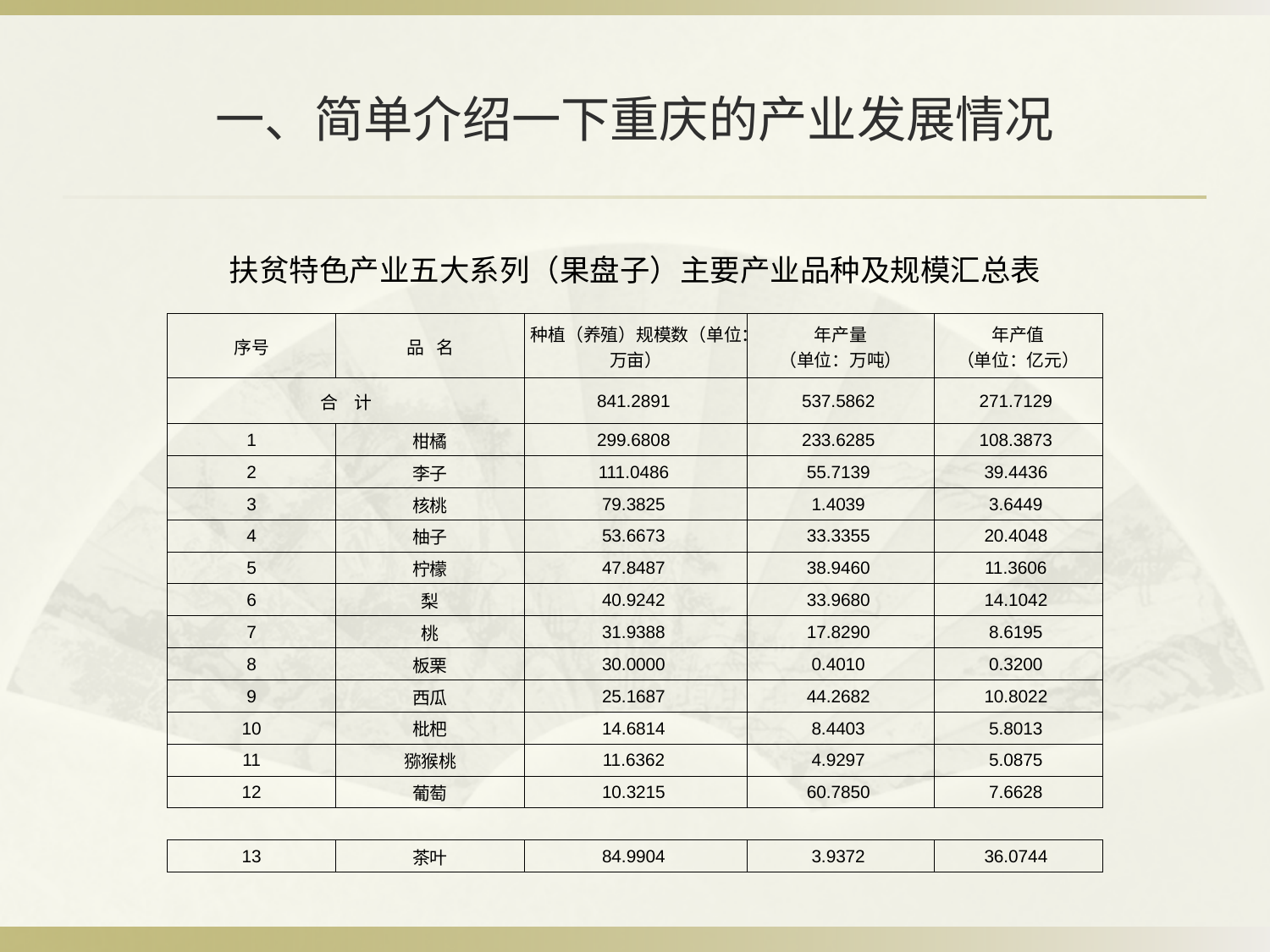

# 一、简单介绍一下重庆的产业发展情况
| 扶贫特色产业五大系列（果盘子）主要产业品种及规模汇总表 |  |  |  |  |
| --- | --- | --- | --- | --- |
| 序号 | 品 名 | 种植（养殖）规模数（单位：万亩） | 年产量 （单位：万吨） | 年产值 （单位：亿元） |
| 合 计 |  | 841.2891 | 537.5862 | 271.7129 |
| 1 | 柑橘 | 299.6808 | 233.6285 | 108.3873 |
| 2 | 李子 | 111.0486 | 55.7139 | 39.4436 |
| 3 | 核桃 | 79.3825 | 1.4039 | 3.6449 |
| 4 | 柚子 | 53.6673 | 33.3355 | 20.4048 |
| 5 | 柠檬 | 47.8487 | 38.9460 | 11.3606 |
| 6 | 梨 | 40.9242 | 33.9680 | 14.1042 |
| 7 | 桃 | 31.9388 | 17.8290 | 8.6195 |
| 8 | 板栗 | 30.0000 | 0.4010 | 0.3200 |
| 9 | 西瓜 | 25.1687 | 44.2682 | 10.8022 |
| 10 | 枇杷 | 14.6814 | 8.4403 | 5.8013 |
| 11 | 猕猴桃 | 11.6362 | 4.9297 | 5.0875 |
| 12 | 葡萄 | 10.3215 | 60.7850 | 7.6628 |
|  |  |  |  |  |
| 13 | 茶叶 | 84.9904 | 3.9372 | 36.0744 |